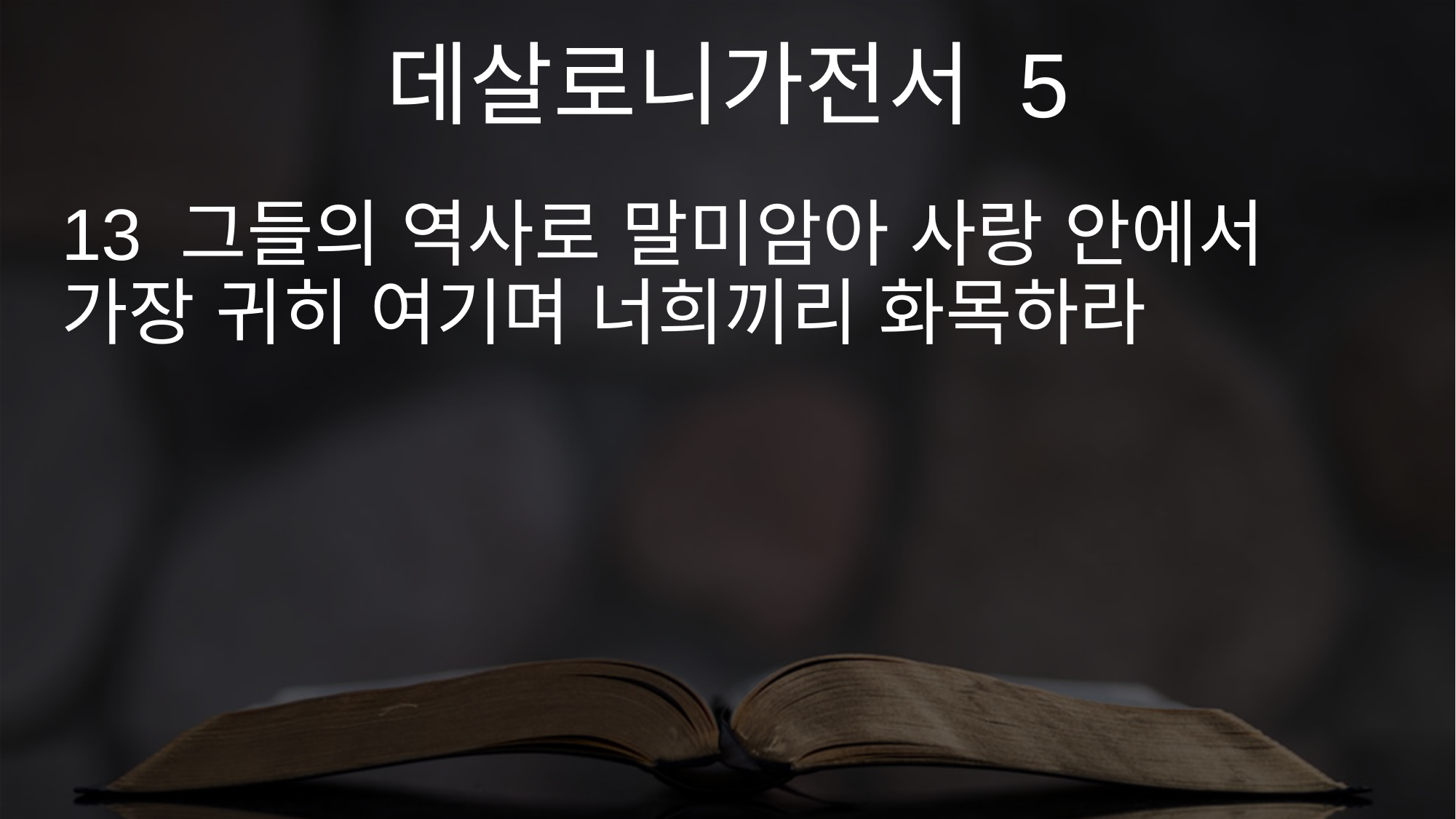

데살로니가전서 5
13 그들의 역사로 말미암아 사랑 안에서 가장 귀히 여기며 너희끼리 화목하라